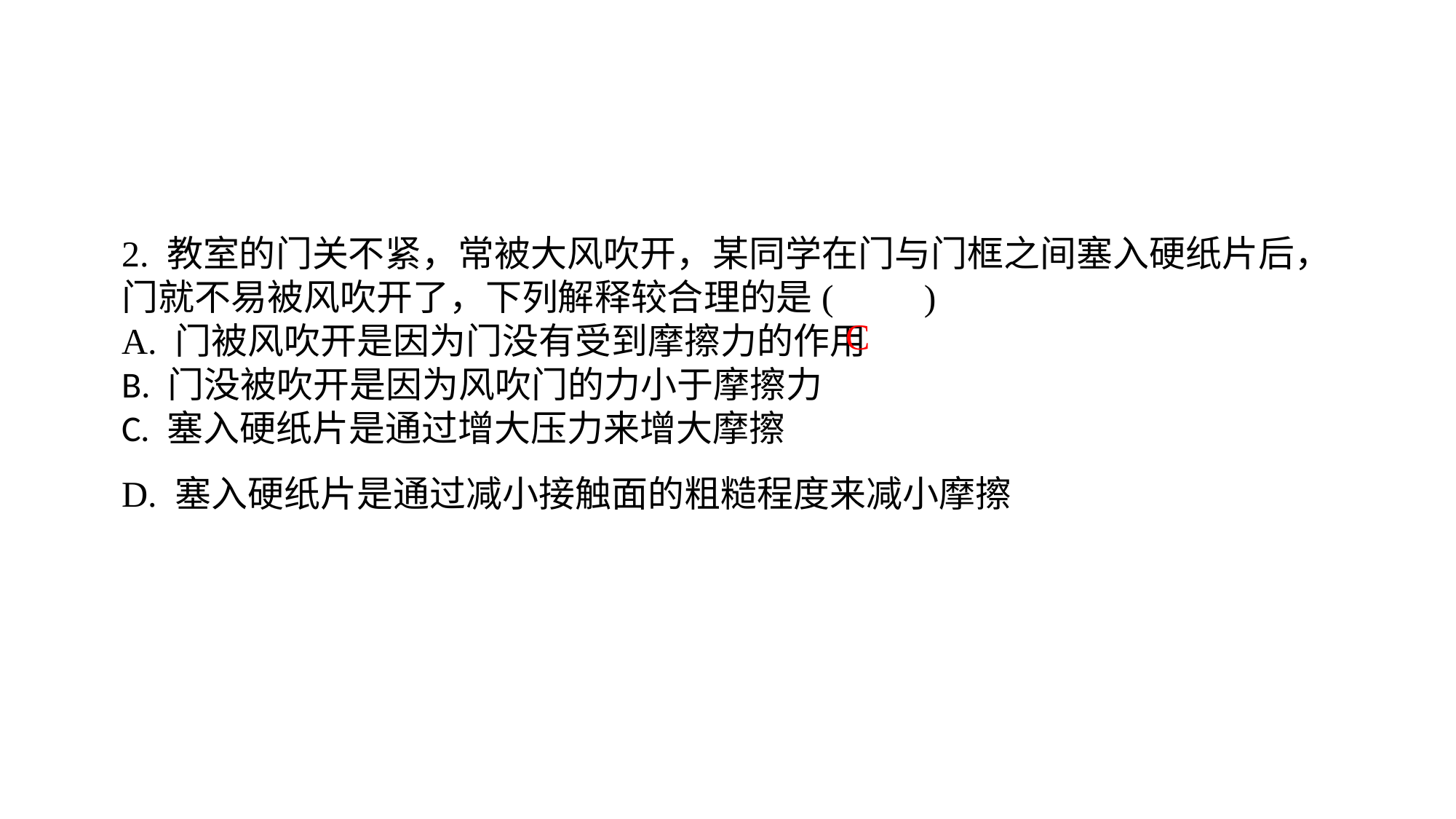

2. 教室的门关不紧，常被大风吹开，某同学在门与门框之间塞入硬纸片后，门就不易被风吹开了，下列解释较合理的是(　　)A. 门被风吹开是因为门没有受到摩擦力的作用B. 门没被吹开是因为风吹门的力小于摩擦力C. 塞入硬纸片是通过增大压力来增大摩擦D. 塞入硬纸片是通过减小接触面的粗糙程度来减小摩擦
C